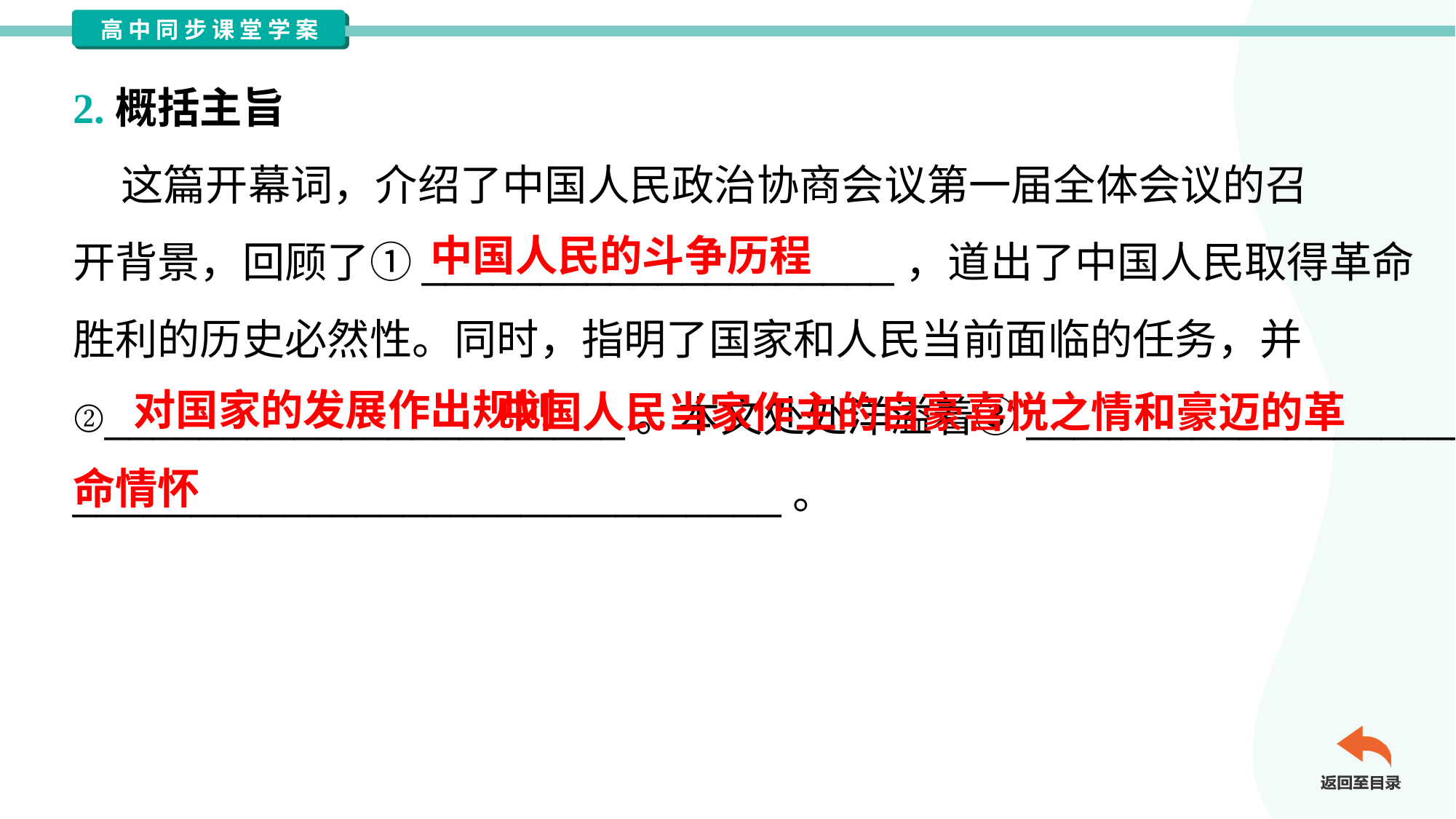

2.概括主旨
    这篇开幕词，介绍了中国人民政治协商会议第一届全体会议的召
开背景，回顾了①____________________，道出了中国人民取得革命
胜利的历史必然性。同时，指明了国家和人民当前面临的任务，并
②______________________。本文处处洋溢着③___________________
______________________________。
中国人民的斗争历程
                                           中国人民当家作主的自豪喜悦之情和豪迈的革命情怀
对国家的发展作出规划